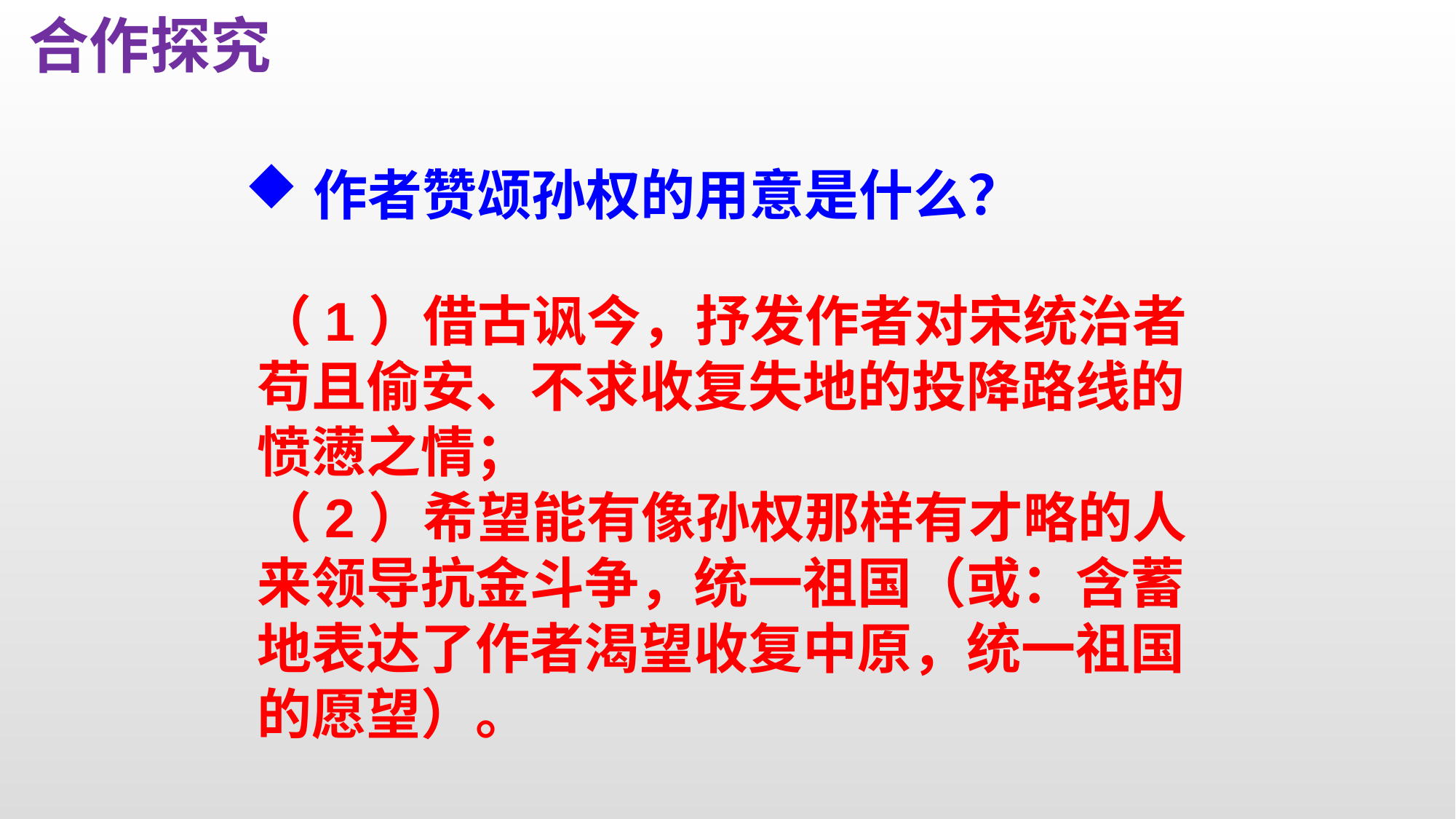

合作探究
作者赞颂孙权的用意是什么？
（1）借古讽今，抒发作者对宋统治者苟且偷安、不求收复失地的投降路线的愤懑之情；
（2）希望能有像孙权那样有才略的人来领导抗金斗争，统一祖国（或：含蓄地表达了作者渴望收复中原，统一祖国的愿望）。